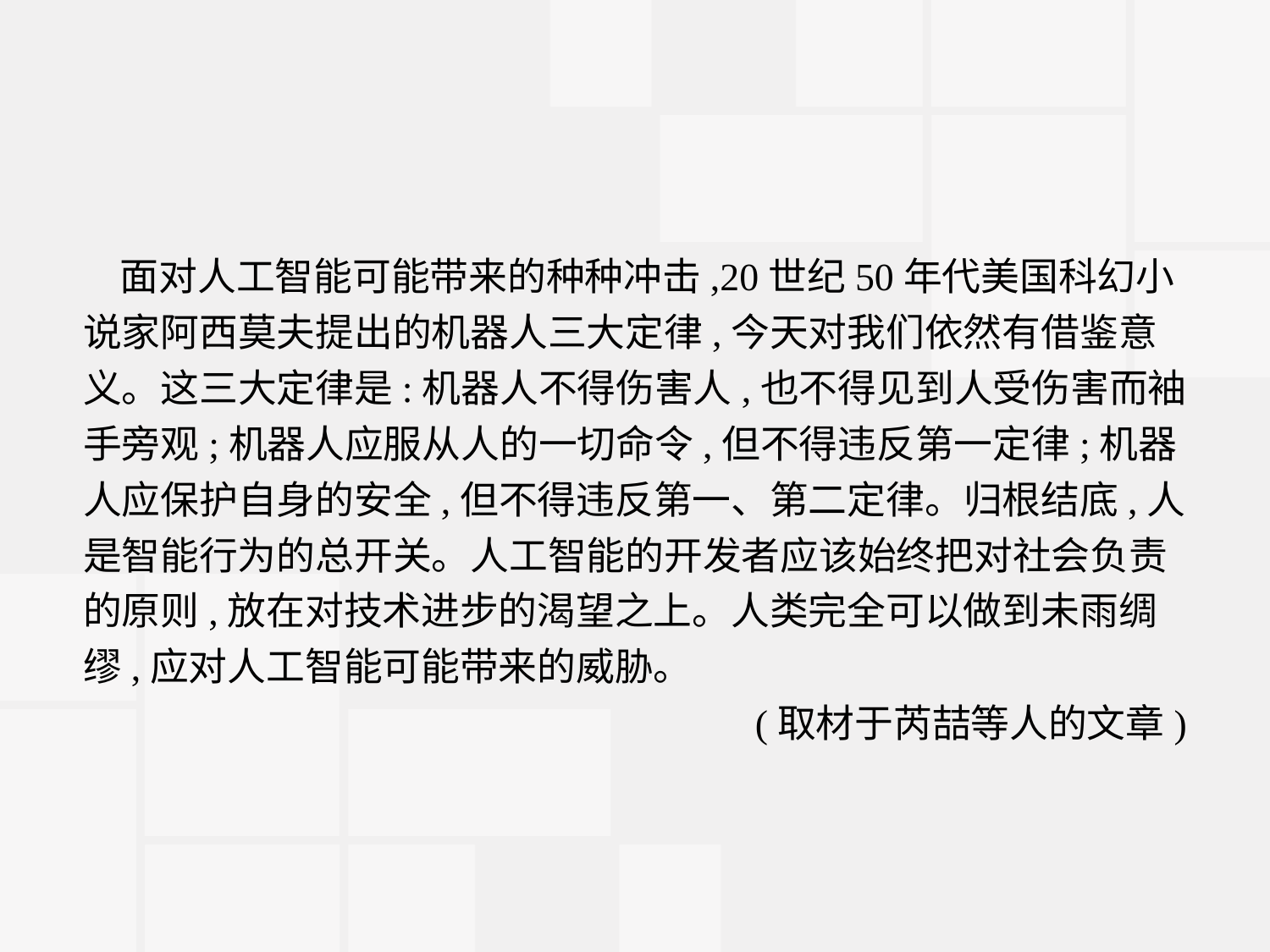

面对人工智能可能带来的种种冲击,20世纪50年代美国科幻小说家阿西莫夫提出的机器人三大定律,今天对我们依然有借鉴意义。这三大定律是:机器人不得伤害人,也不得见到人受伤害而袖手旁观;机器人应服从人的一切命令,但不得违反第一定律;机器人应保护自身的安全,但不得违反第一、第二定律。归根结底,人是智能行为的总开关。人工智能的开发者应该始终把对社会负责的原则,放在对技术进步的渴望之上。人类完全可以做到未雨绸缪,应对人工智能可能带来的威胁。
(取材于芮喆等人的文章)